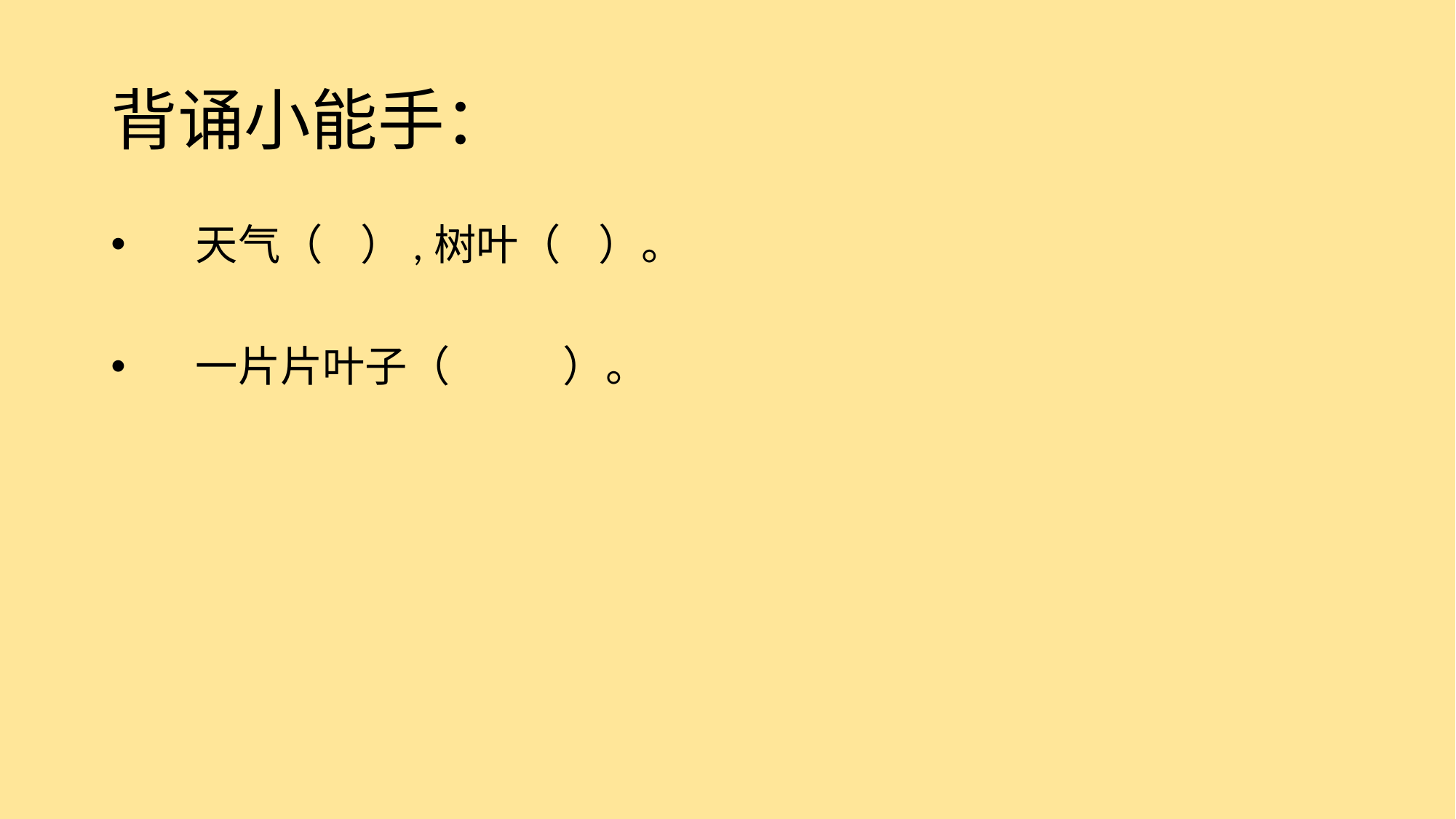

# 背诵小能手：
     天气（    ）,树叶（    ）。

     一片片叶子（            ）。